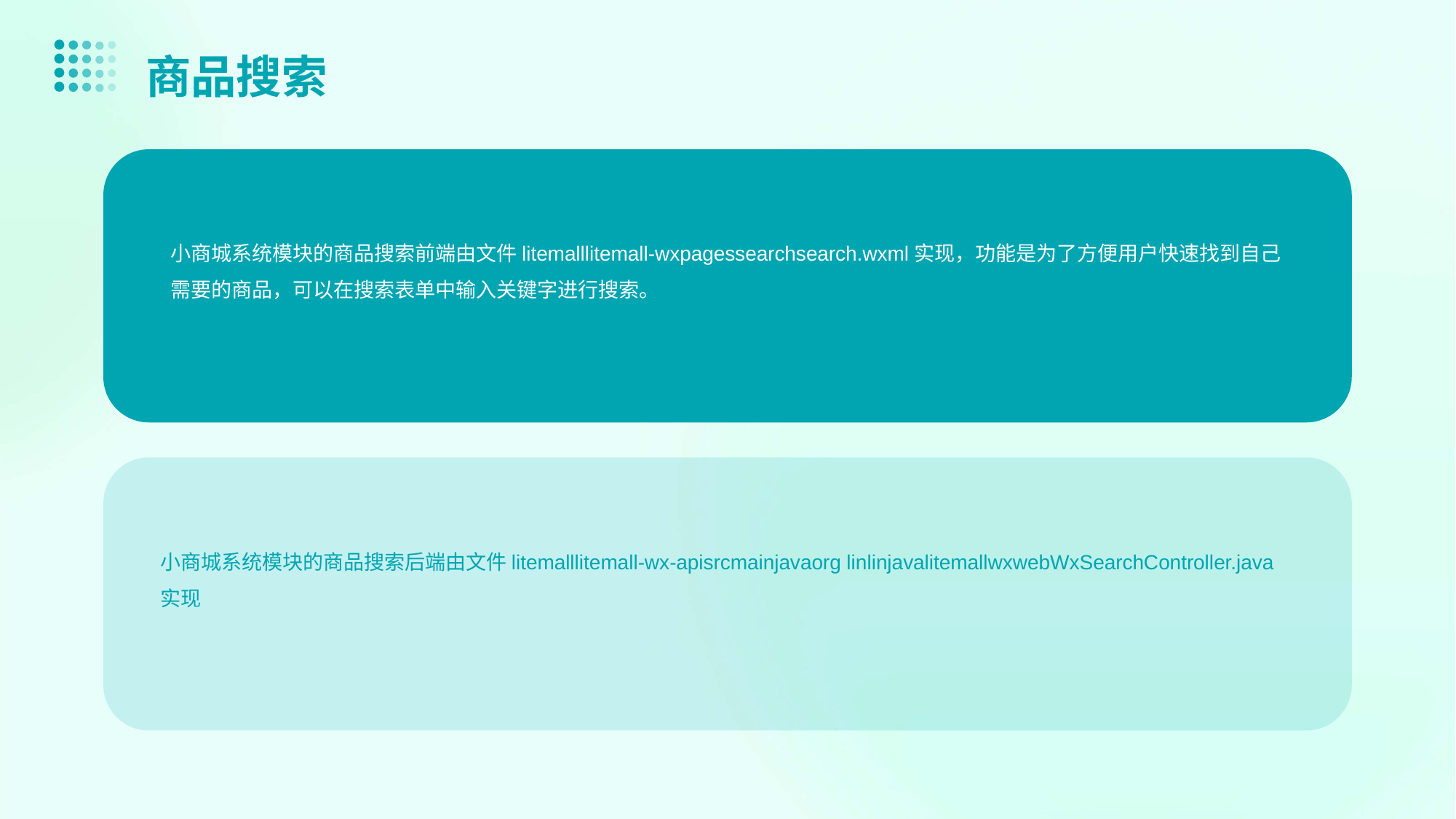

商品搜索

小商城系统模块的商品搜索前端由文件litemalllitemall-wxpagessearchsearch.wxml实现，功能是为了方便用户快速找到自己需要的商品，可以在搜索表单中输入关键字进行搜索。

小商城系统模块的商品搜索后端由文件litemalllitemall-wx-apisrcmainjavaorg linlinjavalitemallwxwebWxSearchController.java实现